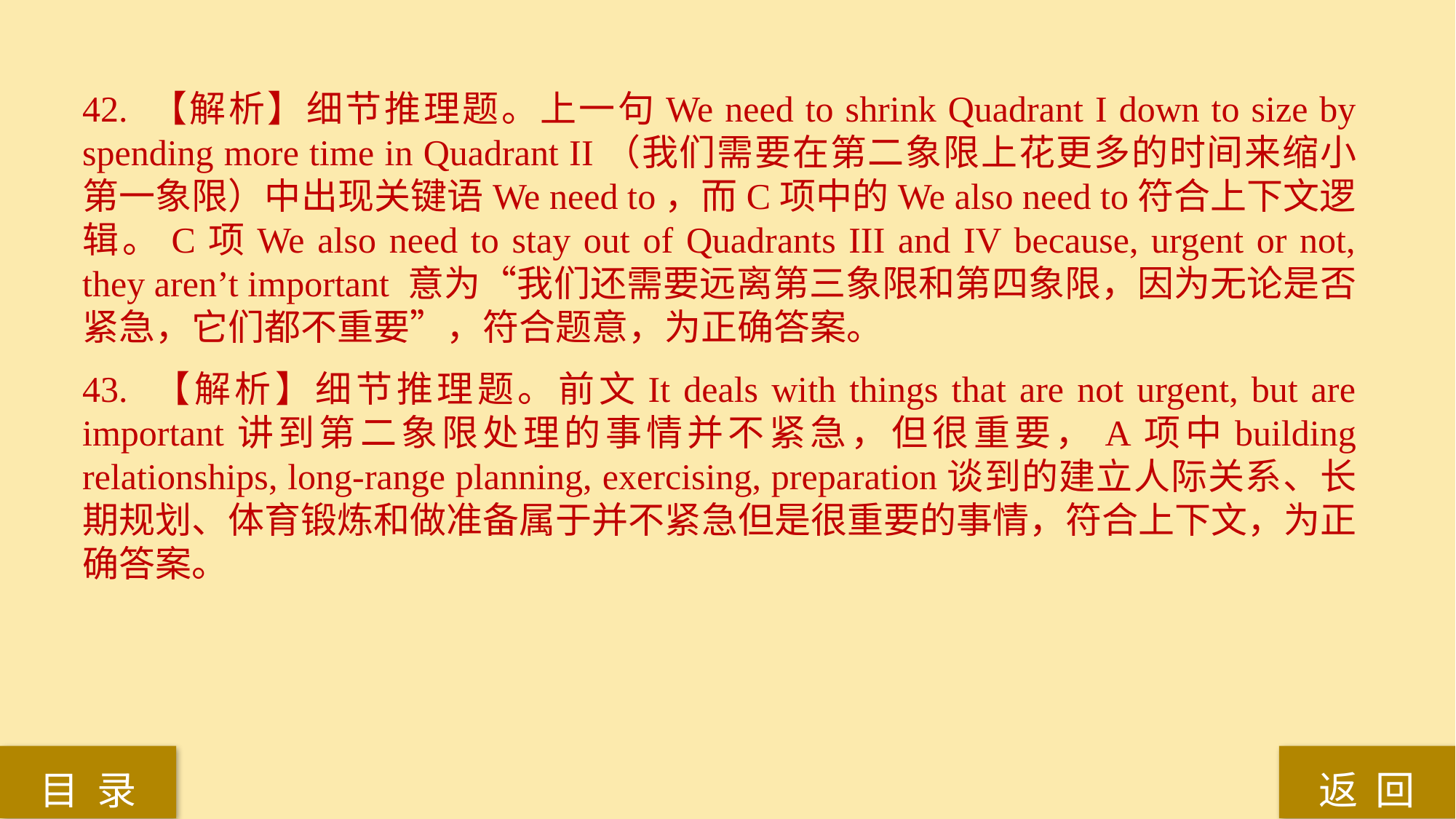

42. 【解析】细节推理题。上一句We need to shrink Quadrant I down to size by spending more time in Quadrant II（我们需要在第二象限上花更多的时间来缩小第一象限）中出现关键语We need to，而C项中的We also need to符合上下文逻辑。C项We also need to stay out of Quadrants III and IV because, urgent or not, they aren’t important 意为“我们还需要远离第三象限和第四象限，因为无论是否紧急，它们都不重要”，符合题意，为正确答案。
43. 【解析】细节推理题。前文It deals with things that are not urgent, but are important讲到第二象限处理的事情并不紧急，但很重要，A项中building relationships, long-range planning, exercising, preparation谈到的建立人际关系、长期规划、体育锻炼和做准备属于并不紧急但是很重要的事情，符合上下文，为正确答案。
返  回